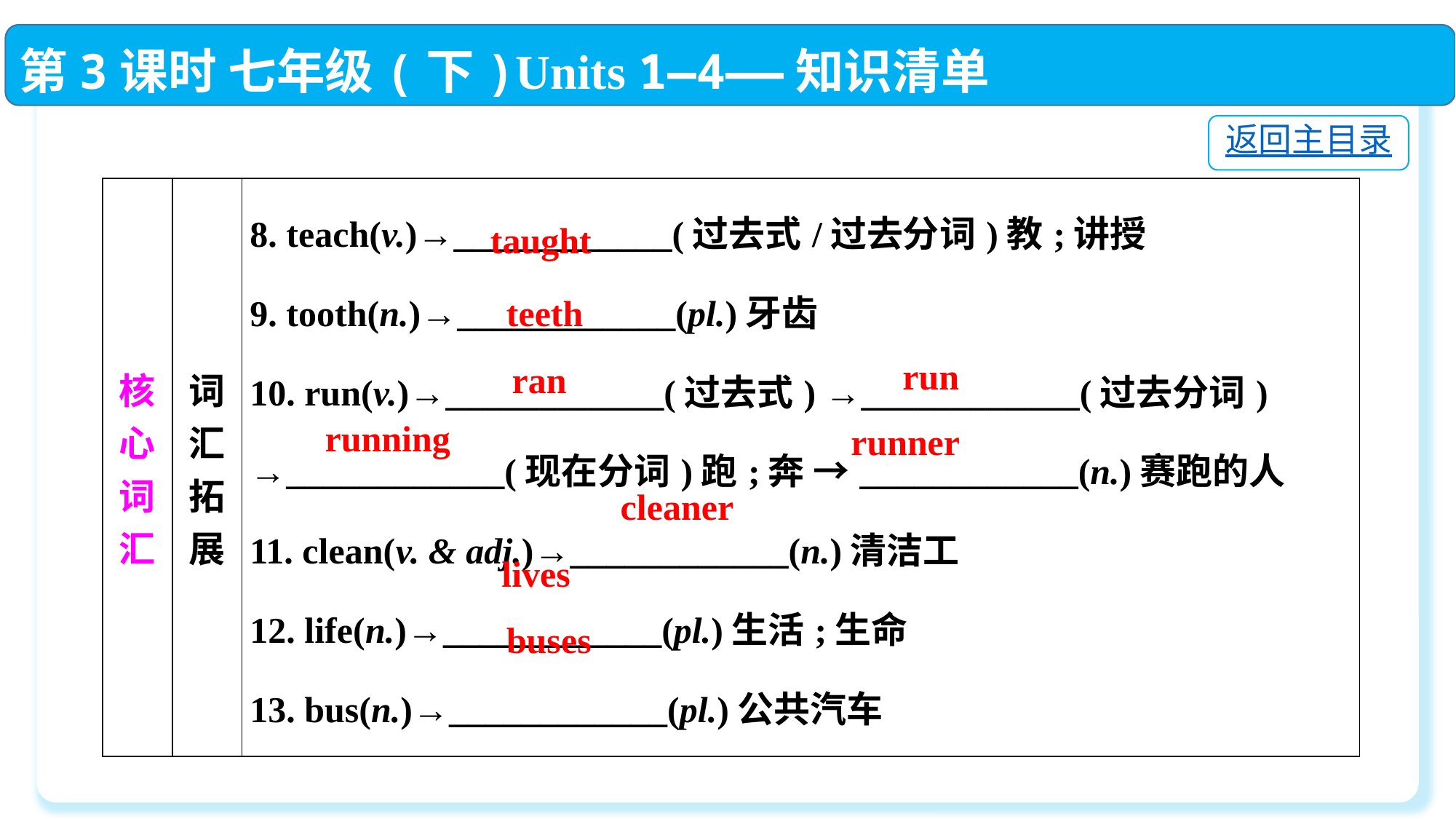

第3课时 七年级(下)Units 1—4——知识清单

返回主目录
| 核心词汇 | 词汇拓展 | 8. teach(v.)→\_\_\_\_\_\_\_\_\_\_\_\_(过去式/过去分词)教;讲授  9. tooth(n.)→\_\_\_\_\_\_\_\_\_\_\_\_(pl.)牙齿  10. run(v.)→\_\_\_\_\_\_\_\_\_\_\_\_(过去式) →\_\_\_\_\_\_\_\_\_\_\_\_(过去分词)  →\_\_\_\_\_\_\_\_\_\_\_\_(现在分词)跑;奔 →\_\_\_\_\_\_\_\_\_\_\_\_(n.)赛跑的人  11. clean(v. & adj.)→\_\_\_\_\_\_\_\_\_\_\_\_(n.)清洁工  12. life(n.)→\_\_\_\_\_\_\_\_\_\_\_\_(pl.)生活;生命  13. bus(n.)→\_\_\_\_\_\_\_\_\_\_\_\_(pl.)公共汽车 |
| --- | --- | --- |
taught
teeth
run
ran
running
runner
cleaner
lives
buses